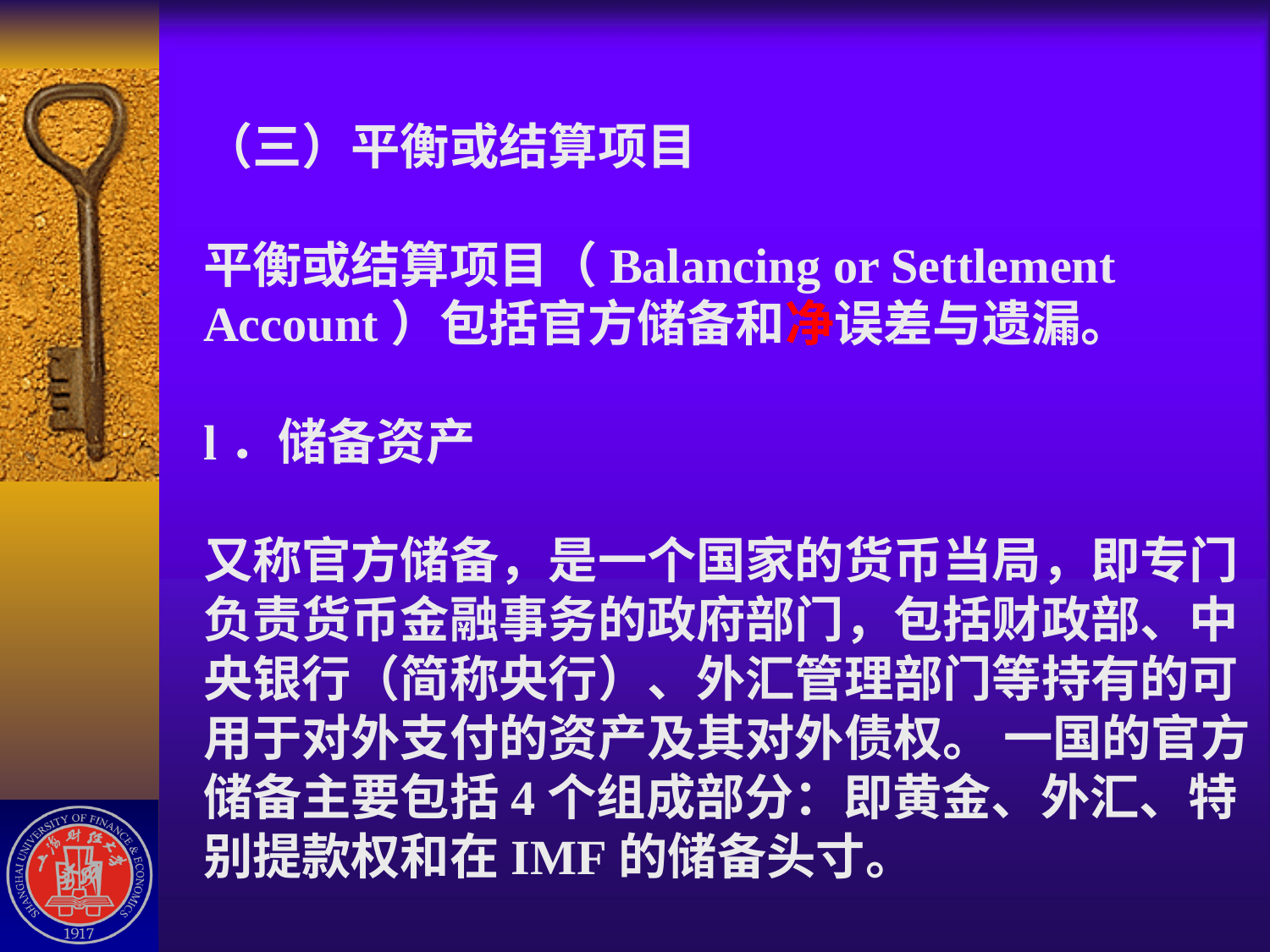

# （三）平衡或结算项目 平衡或结算项目（Balancing or Settlement Account）包括官方储备和净误差与遗漏。 l．储备资产 又称官方储备，是一个国家的货币当局，即专门负责货币金融事务的政府部门，包括财政部、中央银行（简称央行）、外汇管理部门等持有的可用于对外支付的资产及其对外债权。 一国的官方储备主要包括4个组成部分：即黄金、外汇、特别提款权和在IMF的储备头寸。